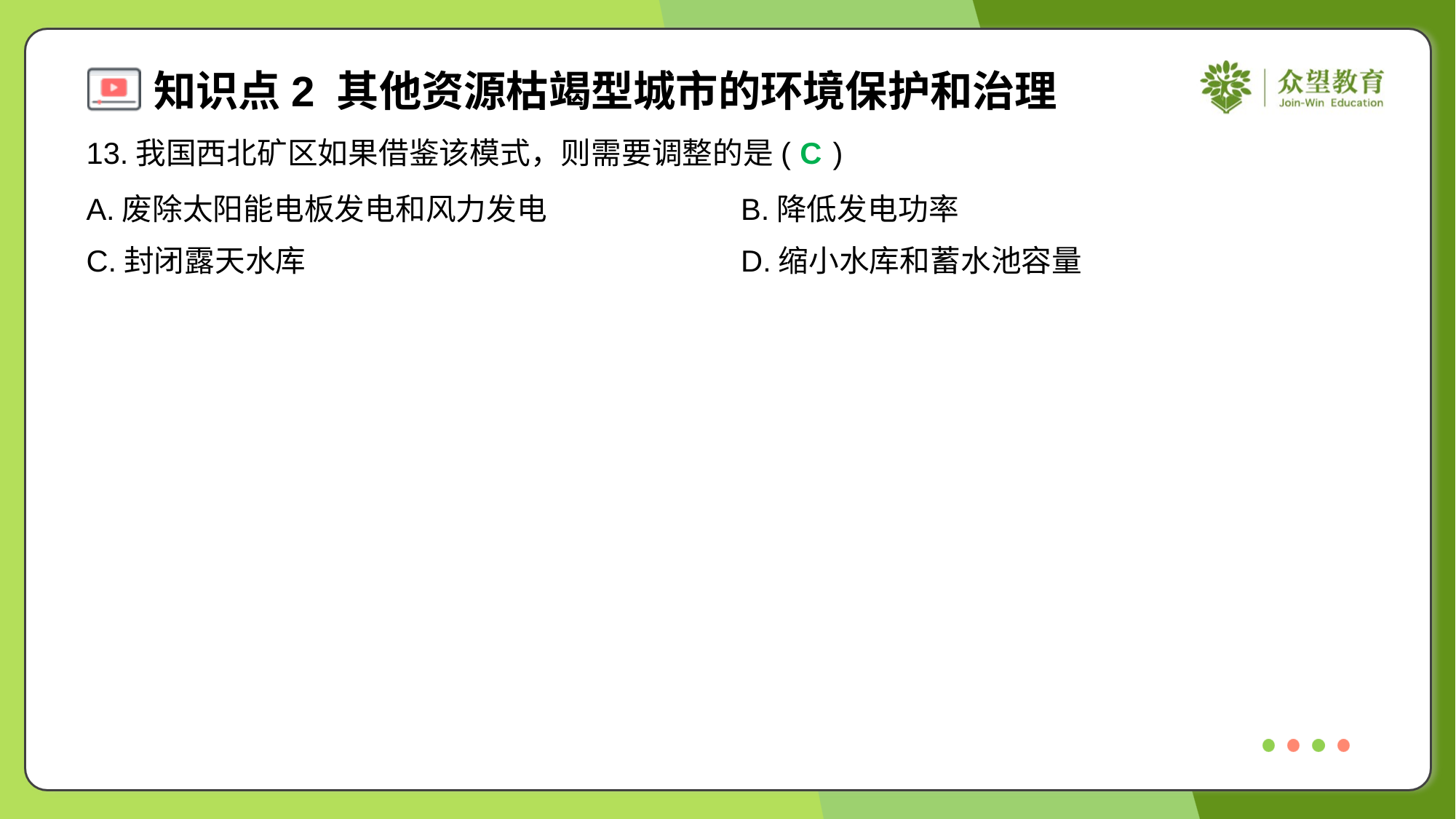

13.我国西北矿区如果借鉴该模式，则需要调整的是(     )
C
A.废除太阳能电板发电和风力发电	B.降低发电功率
C.封闭露天水库	D.缩小水库和蓄水池容量